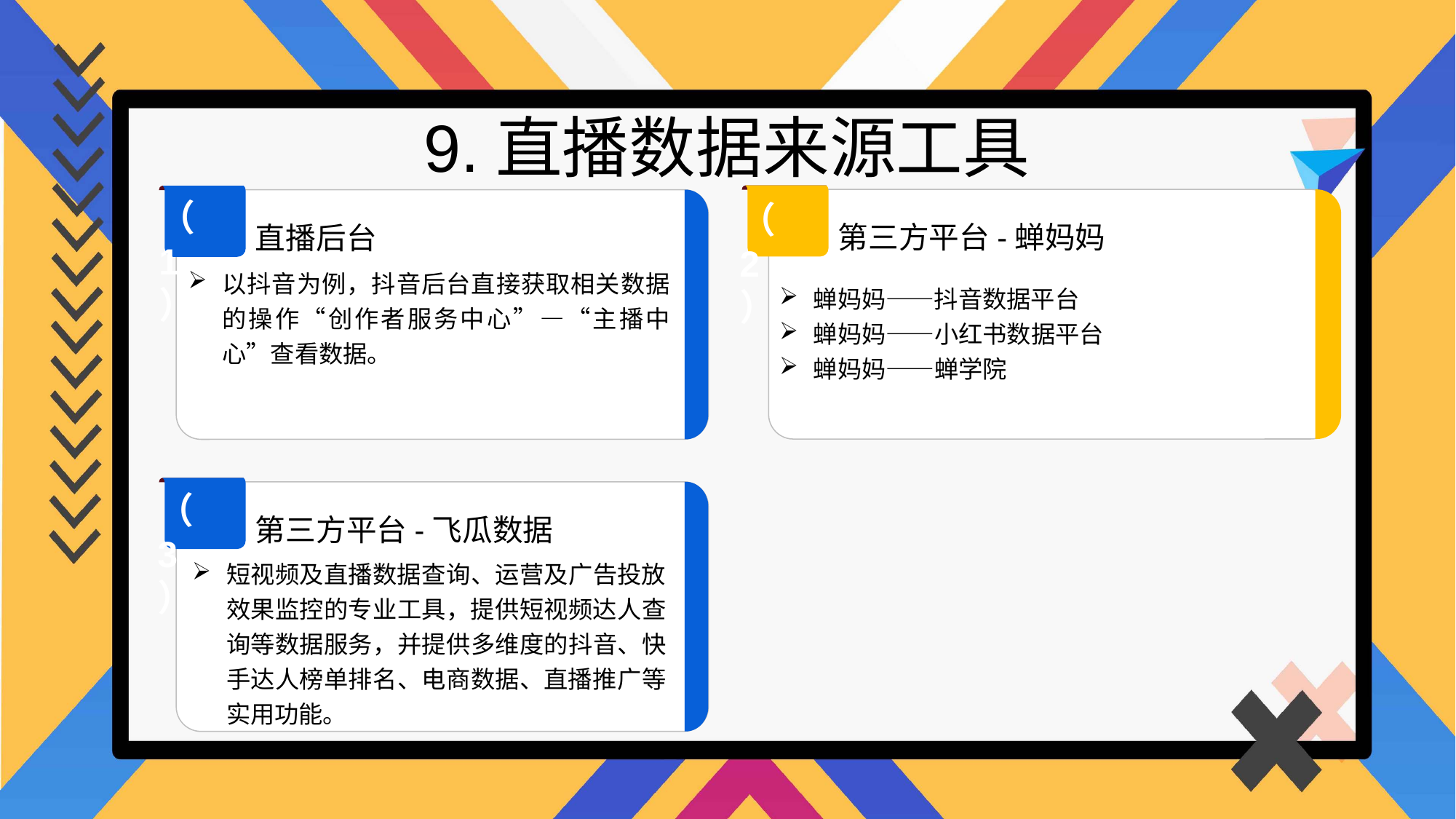

9.直播数据来源工具

（1）

（2）
第三方平台-蝉妈妈
直播后台
以抖音为例，抖音后台直接获取相关数据的操作“创作者服务中心”—“主播中心”查看数据。
蝉妈妈——抖音数据平台
蝉妈妈——小红书数据平台
蝉妈妈——蝉学院

（3）

第三方平台-飞瓜数据
短视频及直播数据查询、运营及广告投放效果监控的专业工具，提供短视频达人查询等数据服务，并提供多维度的抖音、快手达人榜单排名、电商数据、直播推广等实用功能。